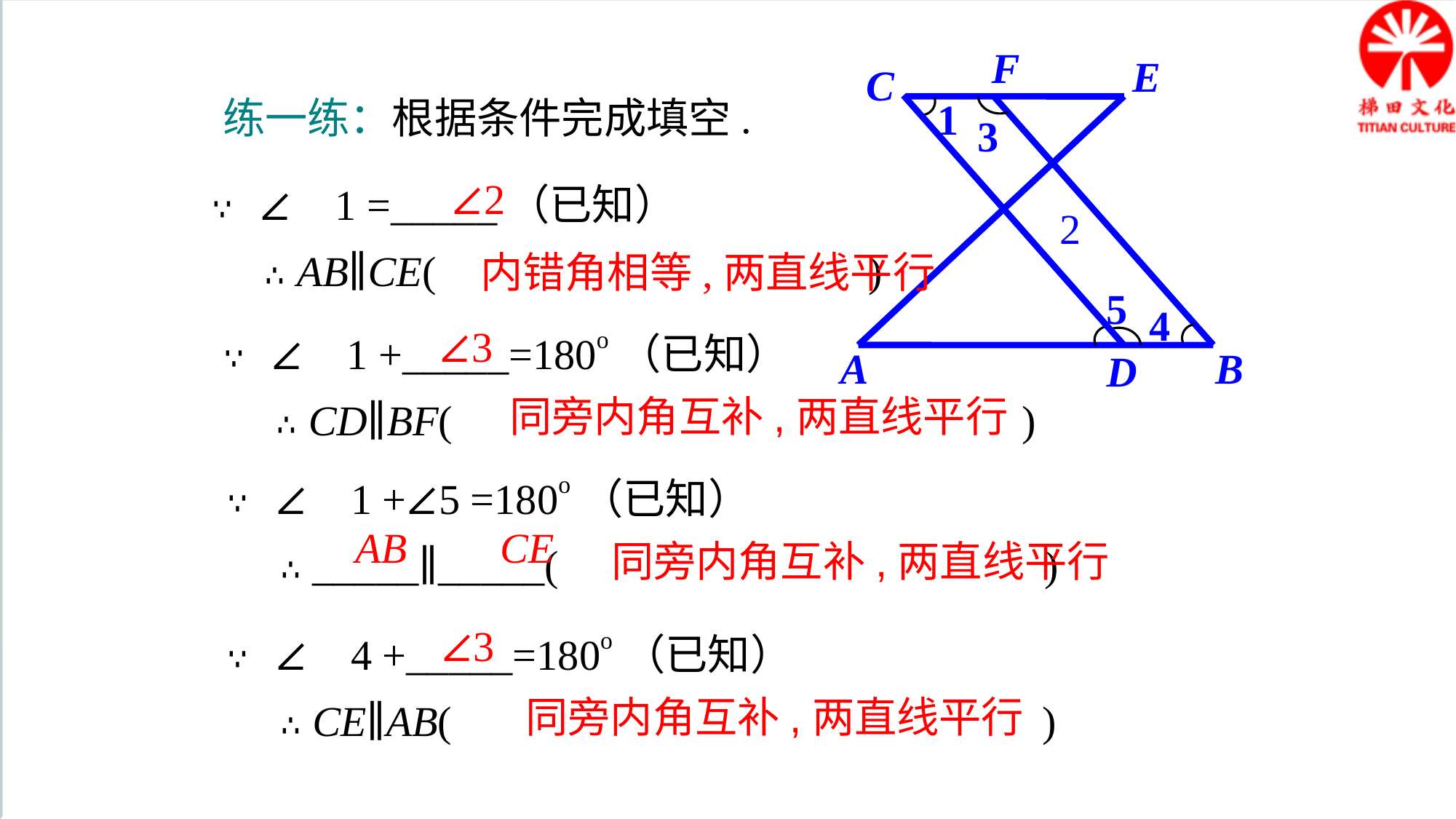

F
E
C
练一练：根据条件完成填空.
1

3
① ∵ ∠1 =_____（已知）
     ∴ AB∥CE(                                         )
∠2
2
内错角相等,两直线平行
5
4
② ∵ ∠1 +_____=180o（已知）
     ∴ CD∥BF(                                                      )
∠3

A
B
D

同旁内角互补,两直线平行
③ ∵ ∠1 +∠5 =180o（已知）
     ∴ _____∥_____(                                              )
AB
CE
同旁内角互补,两直线平行
④ ∵ ∠4 +_____=180o（已知）
     ∴ CE∥AB(                                                        )
∠3
同旁内角互补,两直线平行